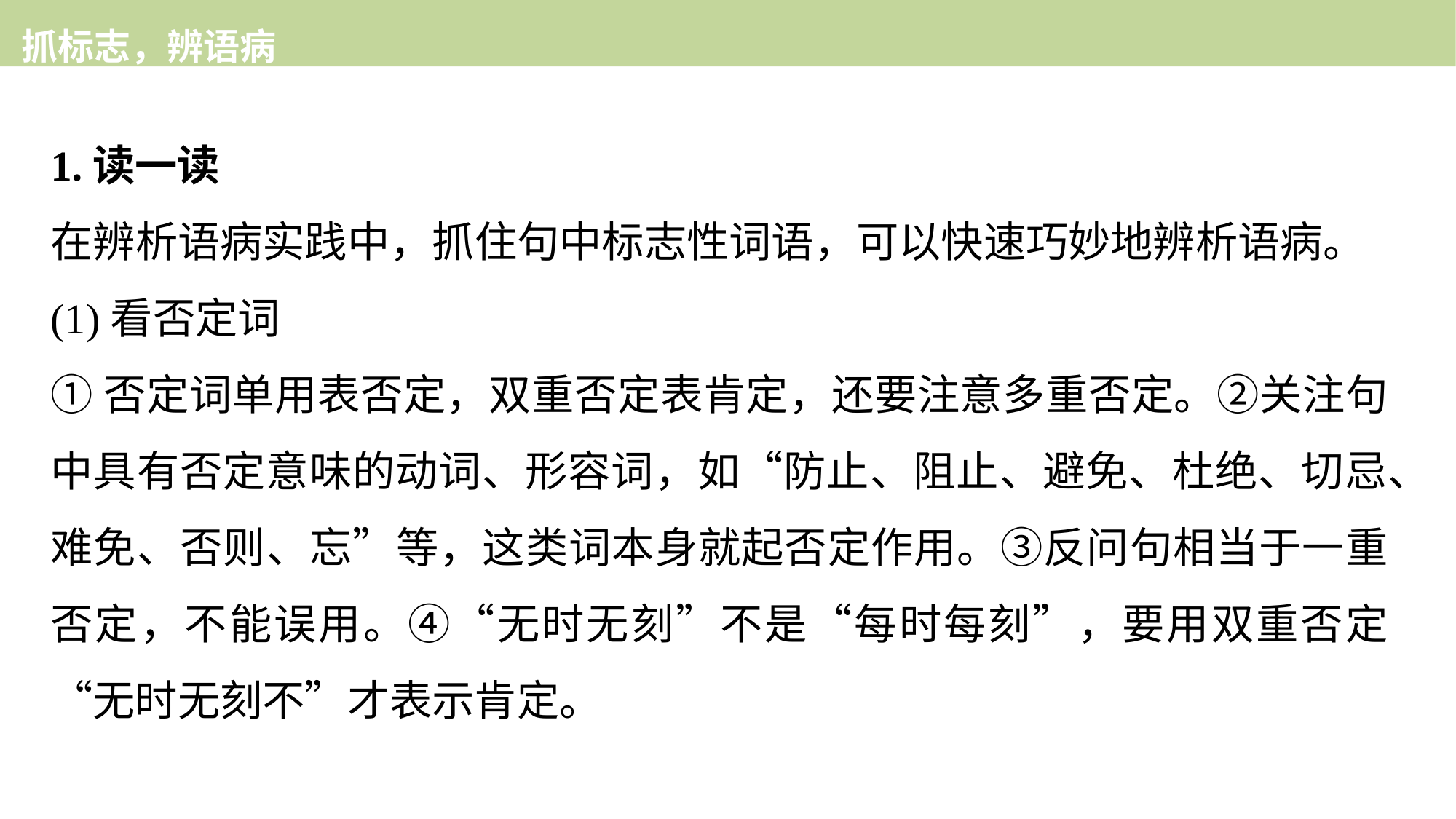

抓标志，辨语病
1.读一读
在辨析语病实践中，抓住句中标志性词语，可以快速巧妙地辨析语病。
(1)看否定词
①否定词单用表否定，双重否定表肯定，还要注意多重否定。②关注句中具有否定意味的动词、形容词，如“防止、阻止、避免、杜绝、切忌、难免、否则、忘”等，这类词本身就起否定作用。③反问句相当于一重否定，不能误用。④“无时无刻”不是“每时每刻”，要用双重否定“无时无刻不”才表示肯定。